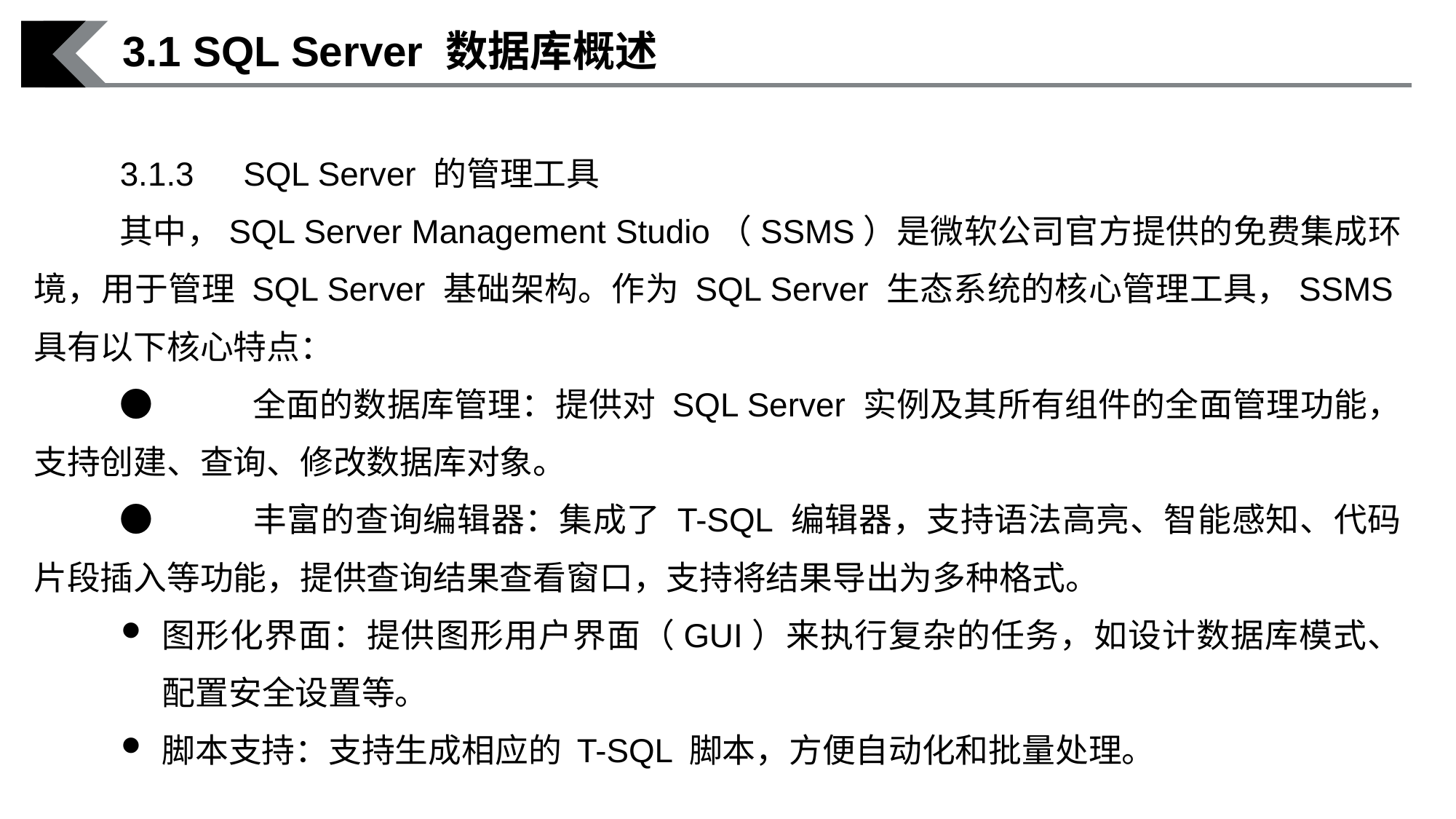

3.1 SQL Server 数据库概述
3.1.3　SQL Server 的管理工具
其中，SQL Server Management Studio（SSMS）是微软公司官方提供的免费集成环境，用于管理 SQL Server 基础架构。作为 SQL Server 生态系统的核心管理工具，SSMS具有以下核心特点：
●	全面的数据库管理：提供对 SQL Server 实例及其所有组件的全面管理功能，支持创建、查询、修改数据库对象。
●	丰富的查询编辑器：集成了 T-SQL 编辑器，支持语法高亮、智能感知、代码片段插入等功能，提供查询结果查看窗口，支持将结果导出为多种格式。
图形化界面：提供图形用户界面（GUI）来执行复杂的任务，如设计数据库模式、配置安全设置等。
脚本支持：支持生成相应的 T-SQL 脚本，方便自动化和批量处理。